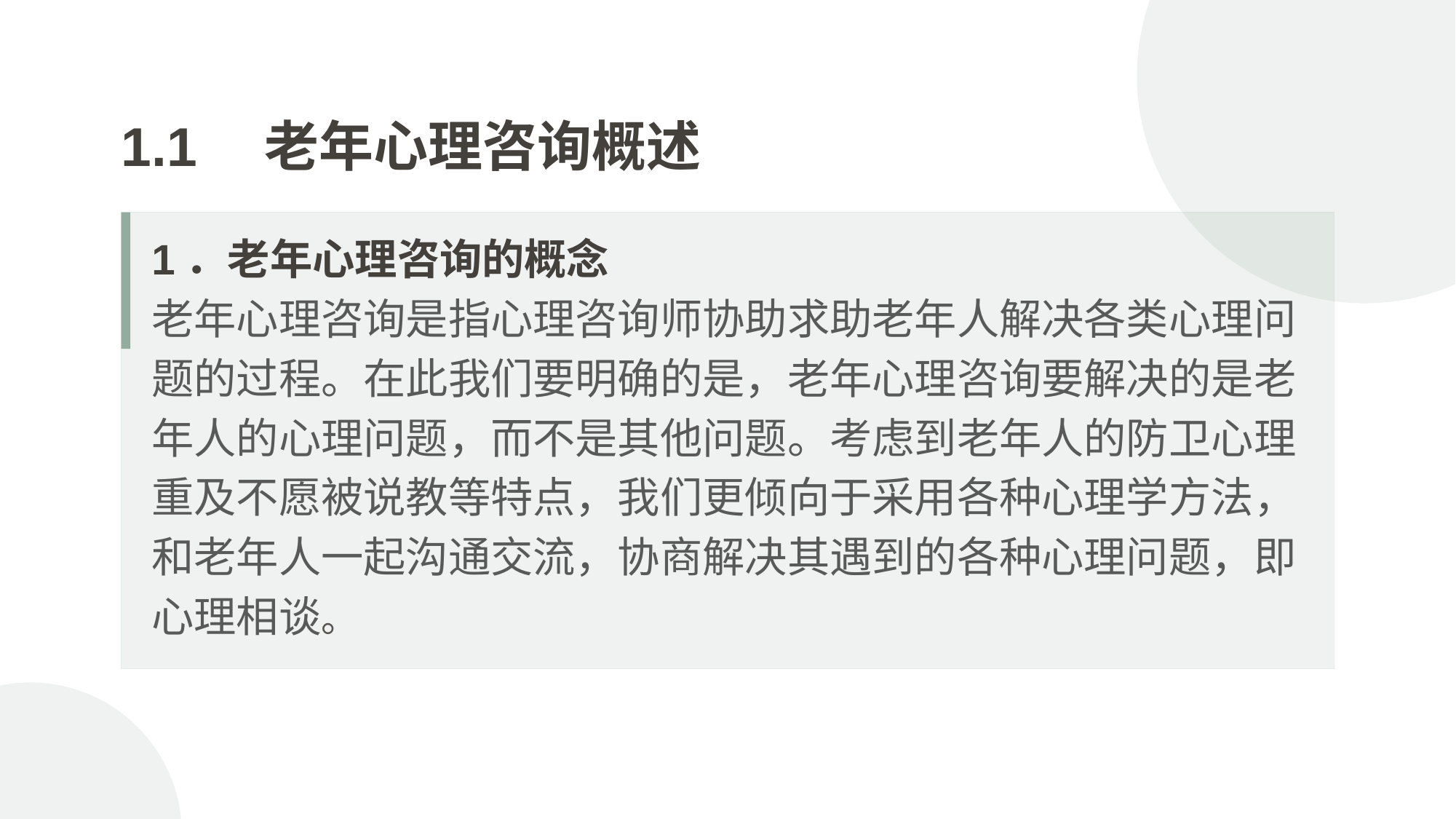

1.1　老年心理咨询概述

1．老年心理咨询的概念
老年心理咨询是指心理咨询师协助求助老年人解决各类心理问题的过程。在此我们要明确的是，老年心理咨询要解决的是老年人的心理问题，而不是其他问题。考虑到老年人的防卫心理重及不愿被说教等特点，我们更倾向于采用各种心理学方法，和老年人一起沟通交流，协商解决其遇到的各种心理问题，即心理相谈。